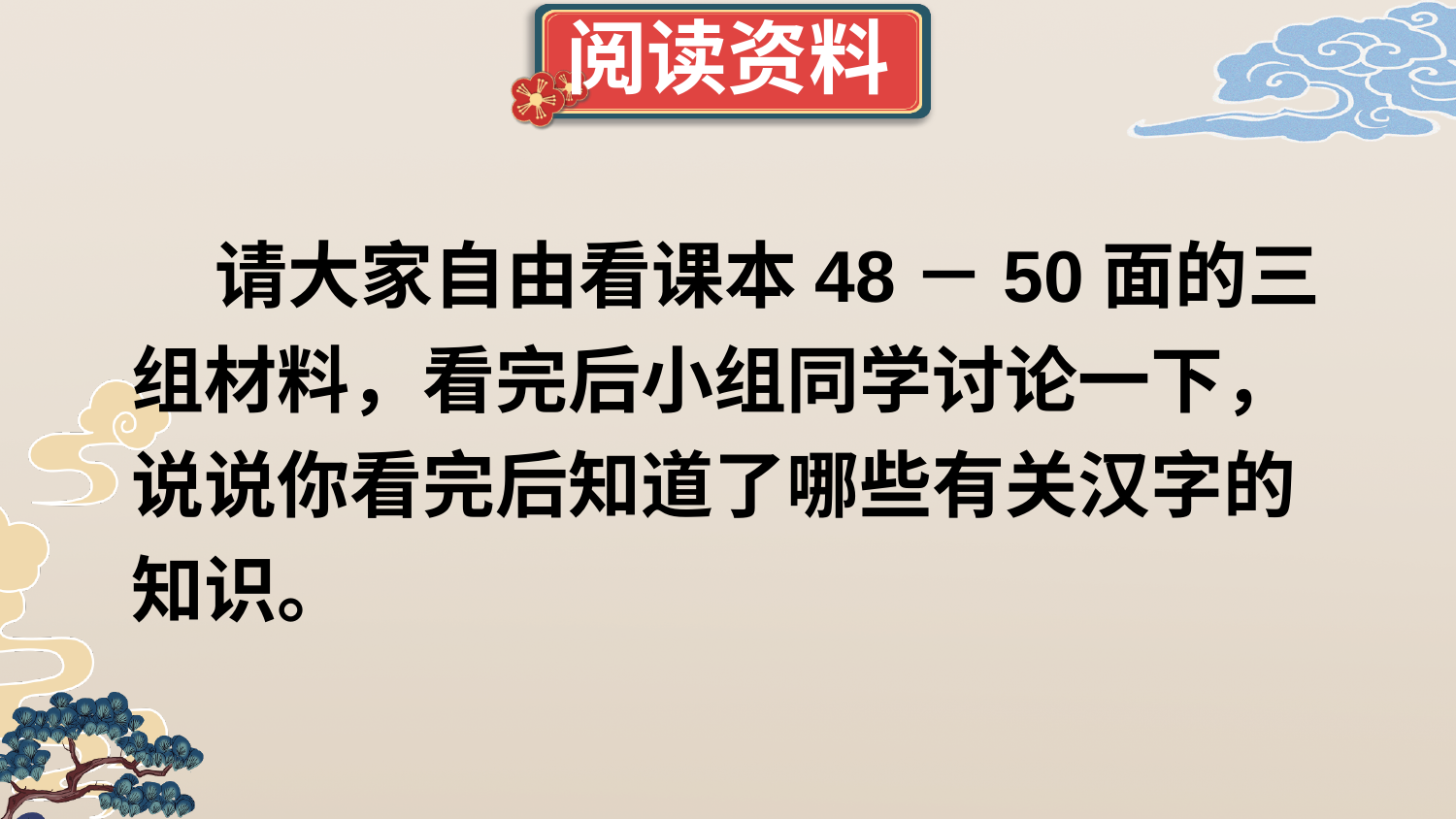

阅读资料
    请大家自由看课本48－50面的三组材料，看完后小组同学讨论一下，说说你看完后知道了哪些有关汉字的知识。